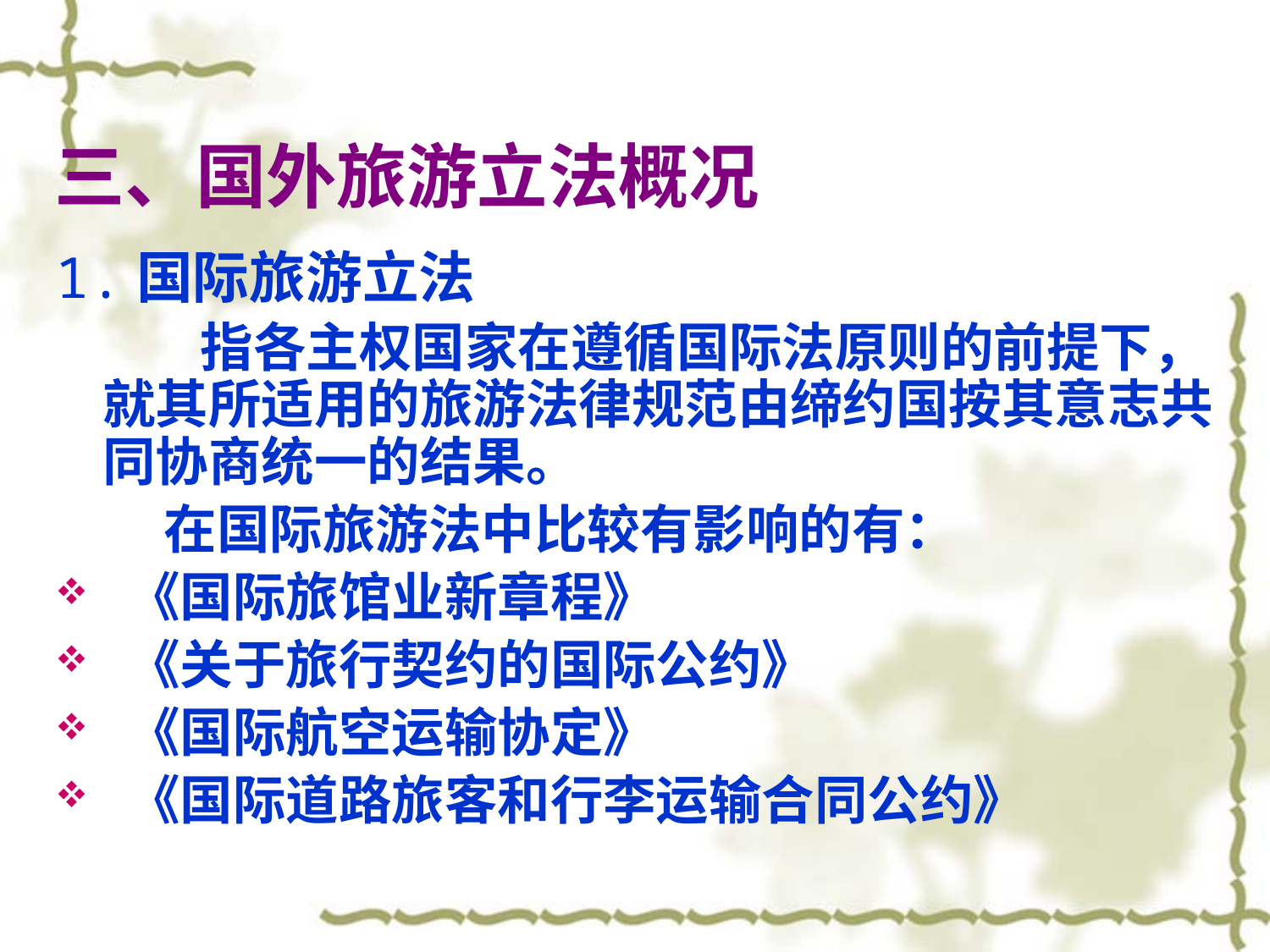

# 三、国外旅游立法概况
1.国际旅游立法
           指各主权国家在遵循国际法原则的前提下，就其所适用的旅游法律规范由缔约国按其意志共同协商统一的结果。
        在国际旅游法中比较有影响的有：
 《国际旅馆业新章程》
 《关于旅行契约的国际公约》
 《国际航空运输协定》
 《国际道路旅客和行李运输合同公约》